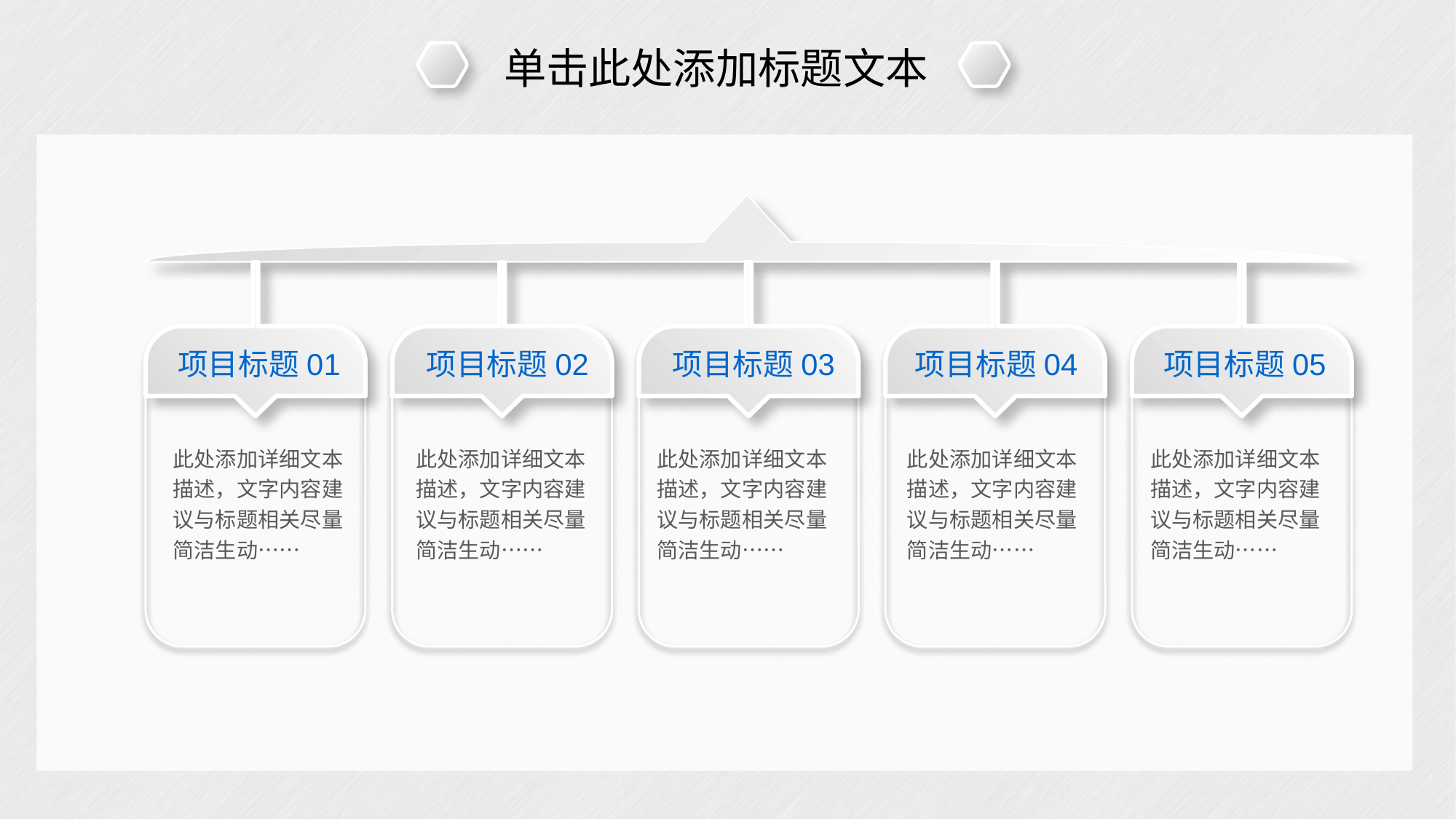

单击此处添加标题文本

项目标题01
项目标题02
项目标题03
项目标题04
项目标题05
此处添加详细文本描述，文字内容建议与标题相关尽量简洁生动……
此处添加详细文本描述，文字内容建议与标题相关尽量简洁生动……
此处添加详细文本描述，文字内容建议与标题相关尽量简洁生动……
此处添加详细文本描述，文字内容建议与标题相关尽量简洁生动……
此处添加详细文本描述，文字内容建议与标题相关尽量简洁生动……